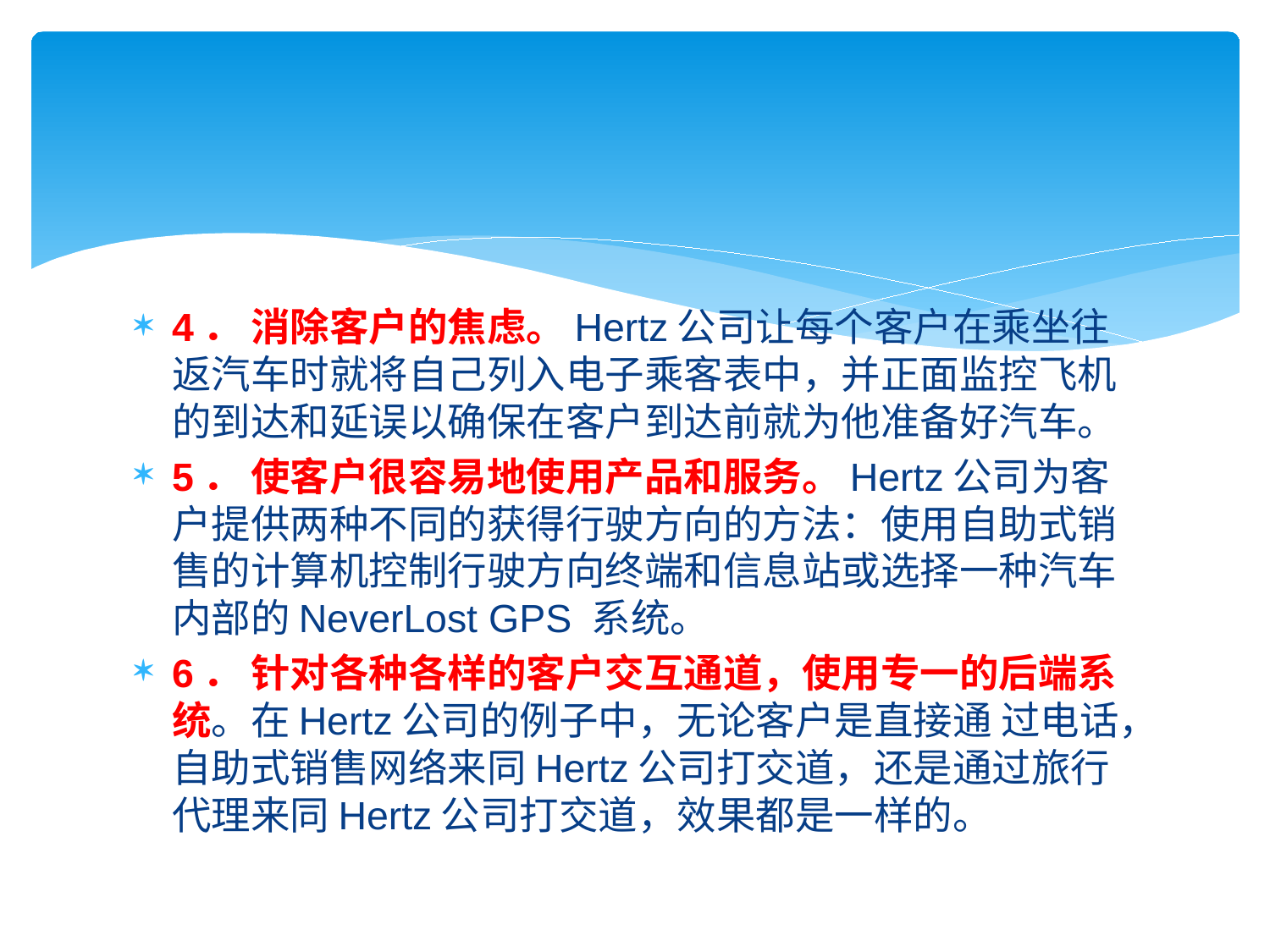

4． 消除客户的焦虑。Hertz公司让每个客户在乘坐往返汽车时就将自己列入电子乘客表中，并正面监控飞机的到达和延误以确保在客户到达前就为他准备好汽车。
5． 使客户很容易地使用产品和服务。Hertz公司为客户提供两种不同的获得行驶方向的方法：使用自助式销售的计算机控制行驶方向终端和信息站或选择一种汽车内部的NeverLost GPS 系统。
6． 针对各种各样的客户交互通道，使用专一的后端系统。在Hertz公司的例子中，无论客户是直接通 过电话，自助式销售网络来同Hertz公司打交道，还是通过旅行代理来同Hertz公司打交道，效果都是一样的。